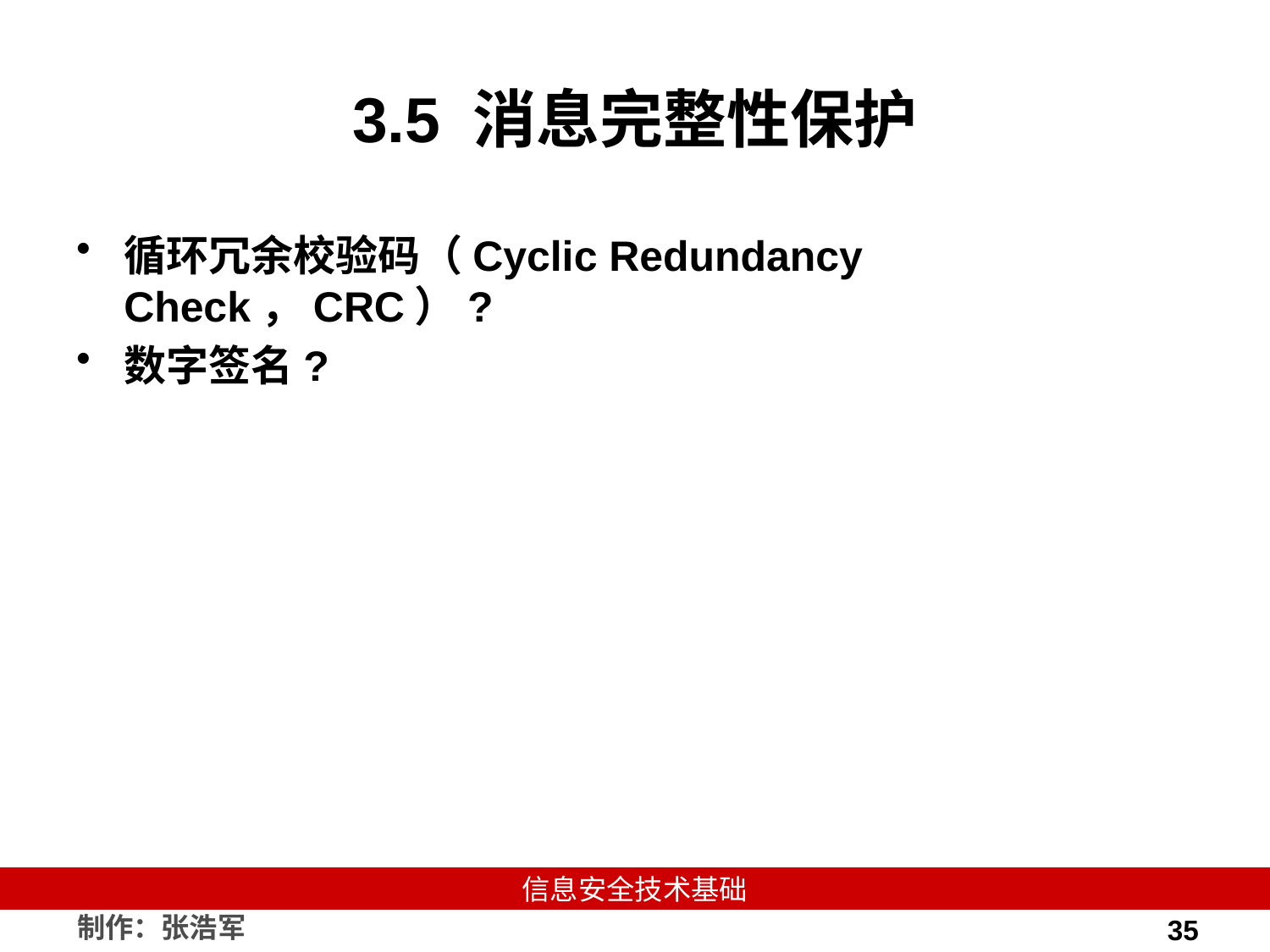

# 3.5 消息完整性保护
循环冗余校验码（Cyclic Redundancy Check，CRC）?
数字签名?
35